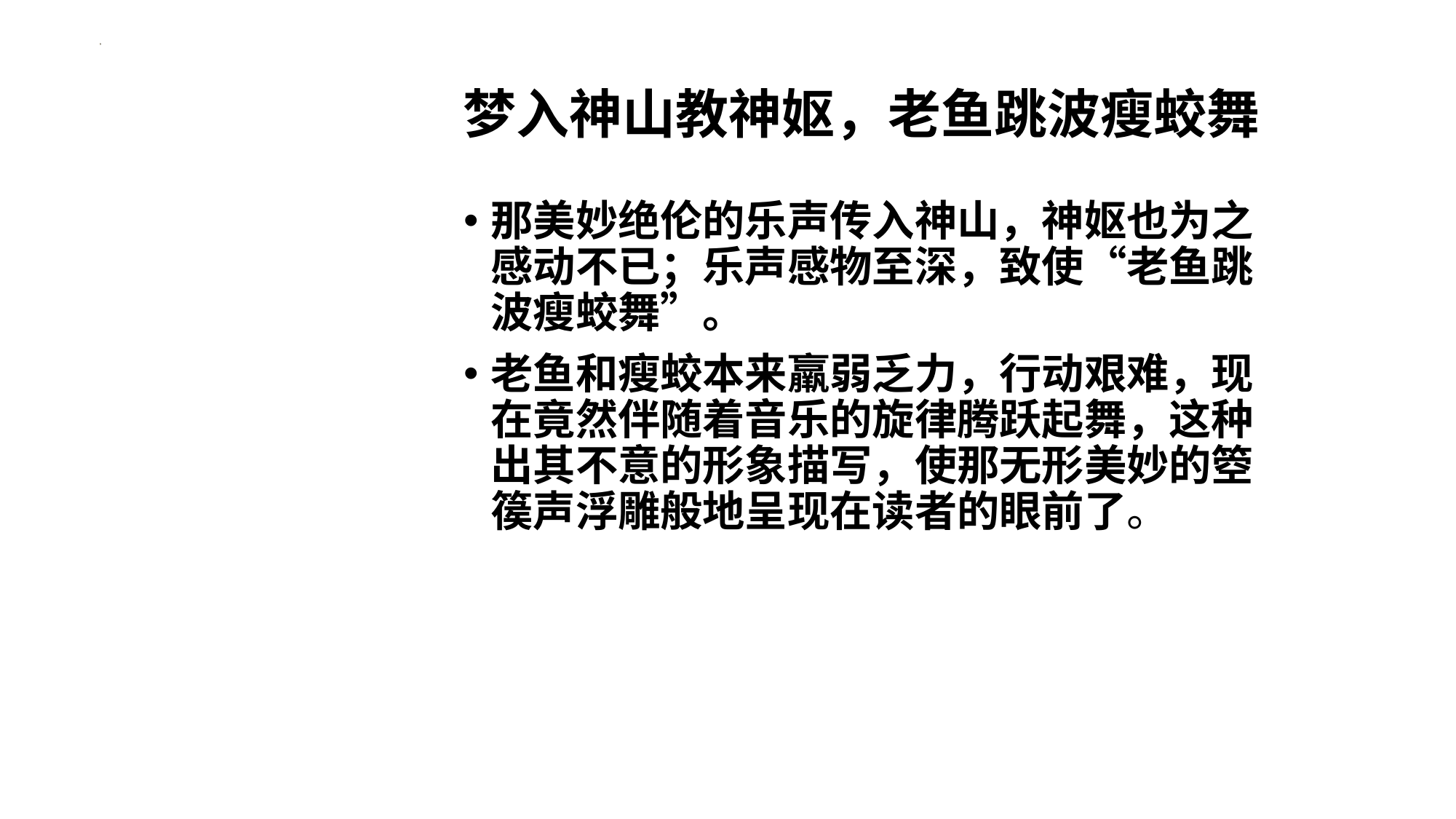

# 梦入神山教神妪，老鱼跳波瘦蛟舞
那美妙绝伦的乐声传入神山，神妪也为之感动不已；乐声感物至深，致使“老鱼跳波瘦蛟舞”。
老鱼和瘦蛟本来羸弱乏力，行动艰难，现在竟然伴随着音乐的旋律腾跃起舞，这种出其不意的形象描写，使那无形美妙的箜篌声浮雕般地呈现在读者的眼前了。